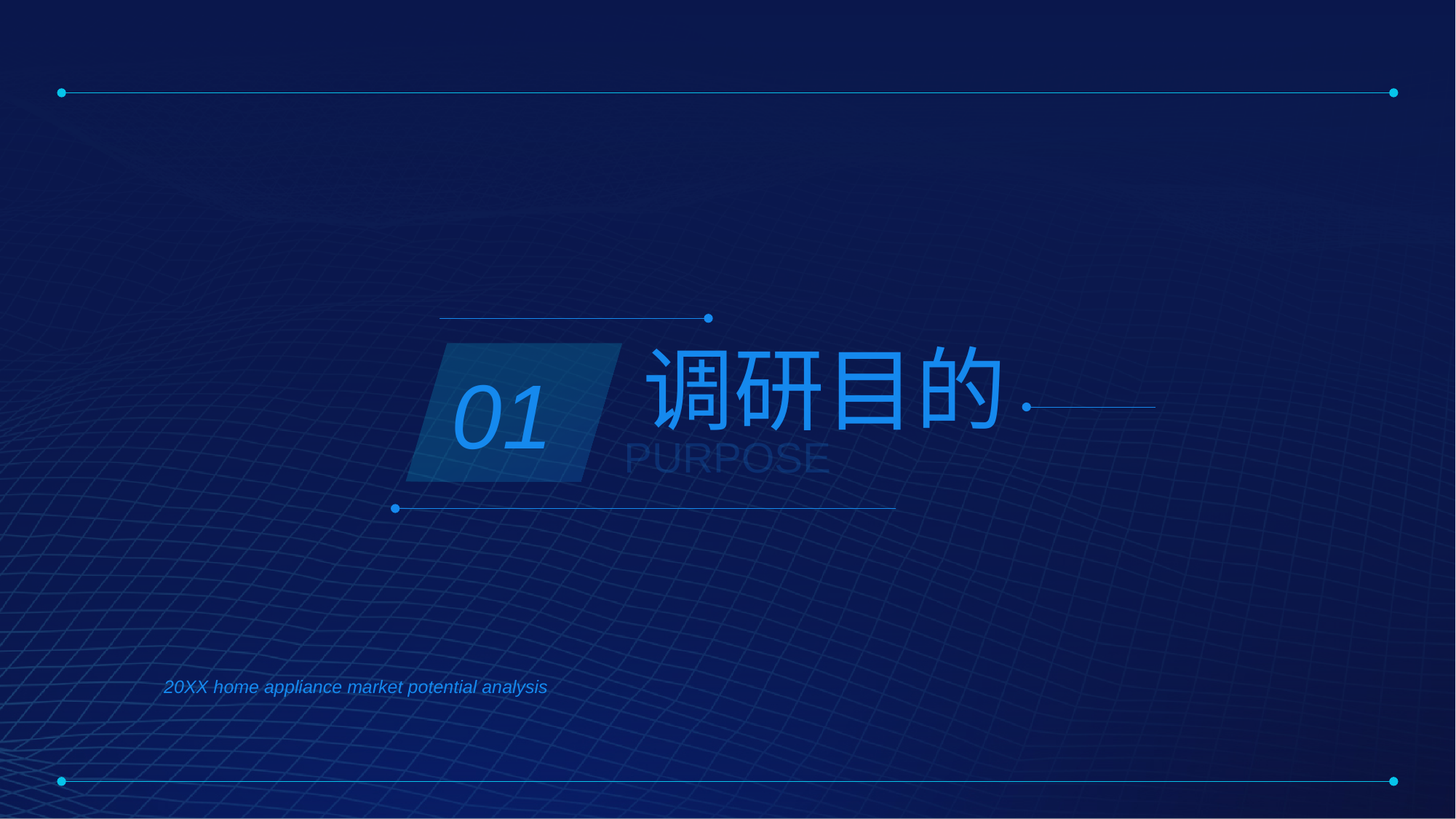

调研目的

01
PURPOSE
 20XX home appliance market potential analysis